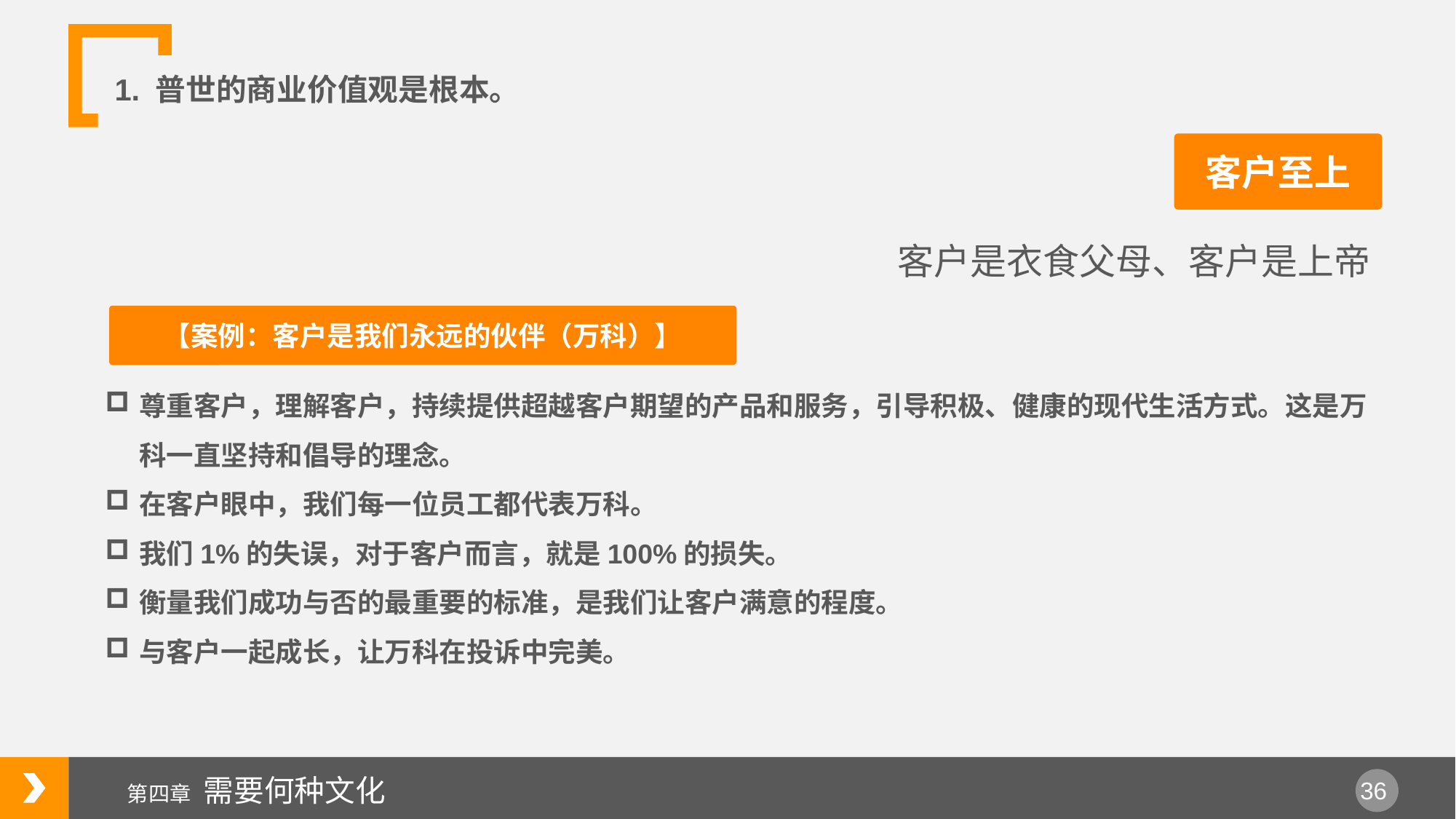

1. 普世的商业价值观是根本。
客户至上
客户是衣食父母、客户是上帝
【案例：客户是我们永远的伙伴（万科）】
尊重客户，理解客户，持续提供超越客户期望的产品和服务，引导积极、健康的现代生活方式。这是万科一直坚持和倡导的理念。
在客户眼中，我们每一位员工都代表万科。
我们1%的失误，对于客户而言，就是100%的损失。
衡量我们成功与否的最重要的标准，是我们让客户满意的程度。
与客户一起成长，让万科在投诉中完美。